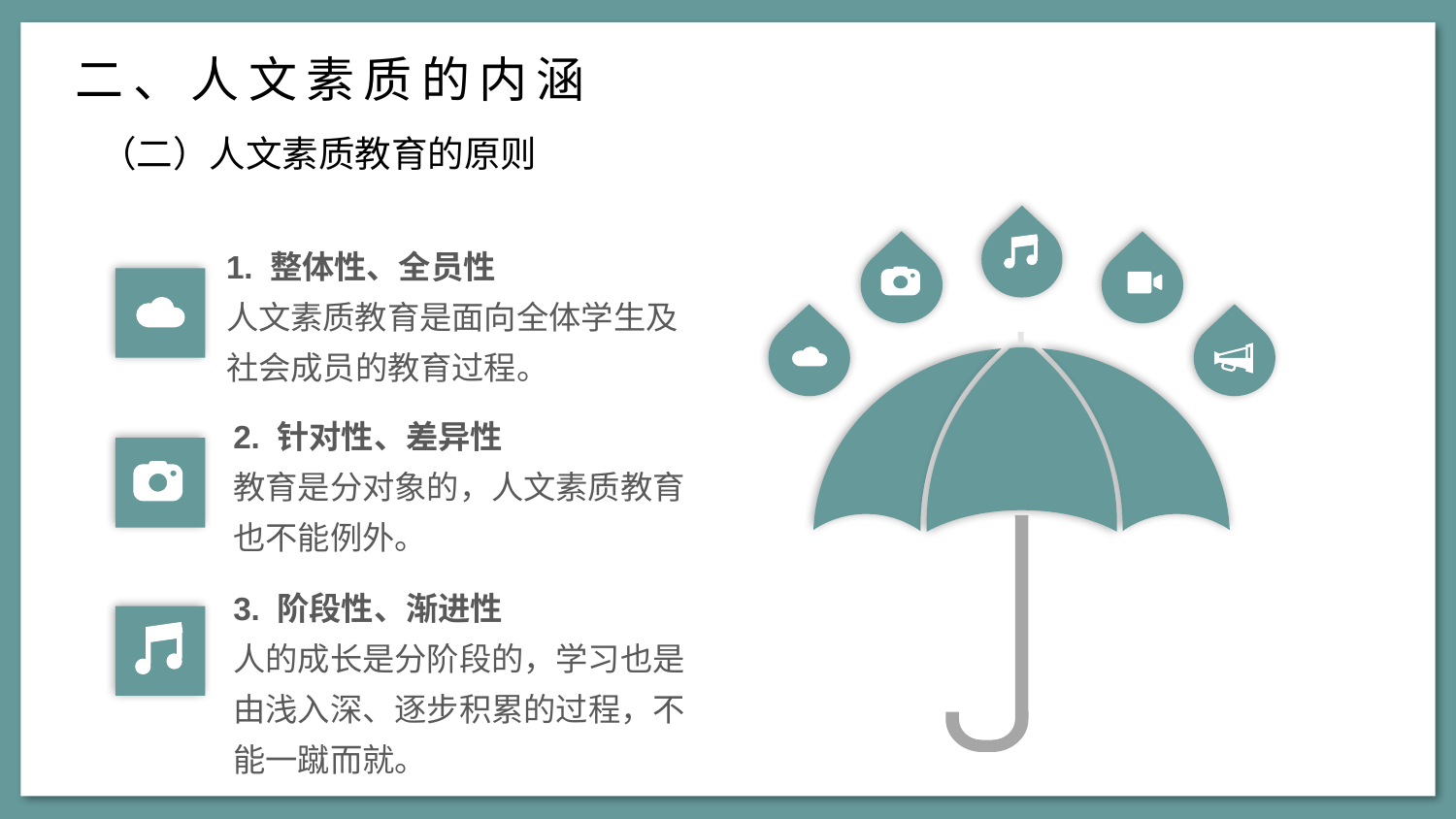

二、人文素质的内涵
（二）人文素质教育的原则

1. 整体性、全员性
人文素质教育是面向全体学生及社会成员的教育过程。

2. 针对性、差异性
教育是分对象的，人文素质教育也不能例外。

3. 阶段性、渐进性
人的成长是分阶段的，学习也是由浅入深、逐步积累的过程，不能一蹴而就。